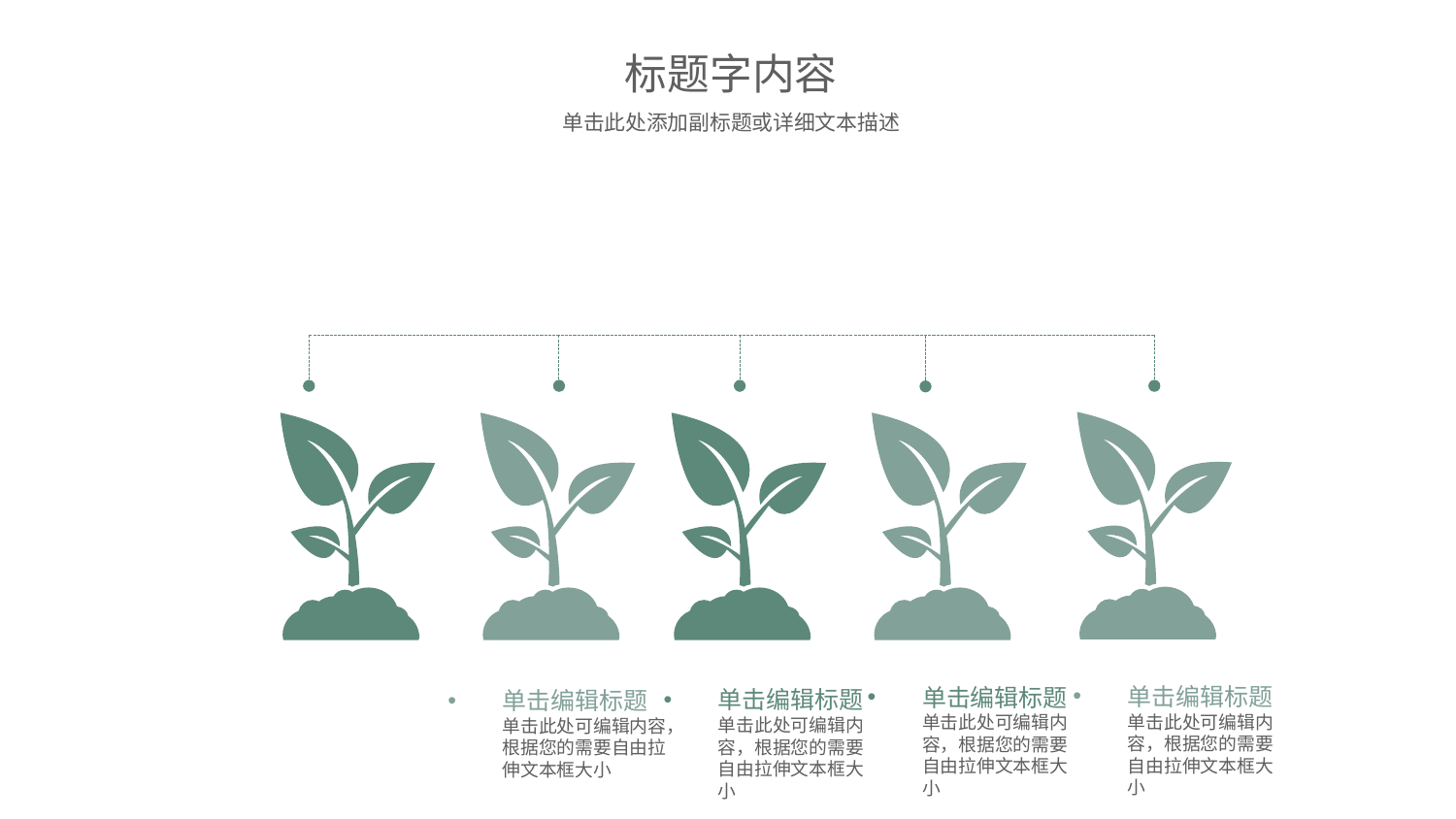

标题字内容
单击此处添加副标题或详细文本描述

单击编辑标题
单击此处可编辑内容，根据您的需要自由拉伸文本框大小
单击编辑标题
单击此处可编辑内容，根据您的需要自由拉伸文本框大小
单击编辑标题
单击此处可编辑内容，根据您的需要自由拉伸文本框大小
单击编辑标题
单击此处可编辑内容，根据您的需要自由拉伸文本框大小